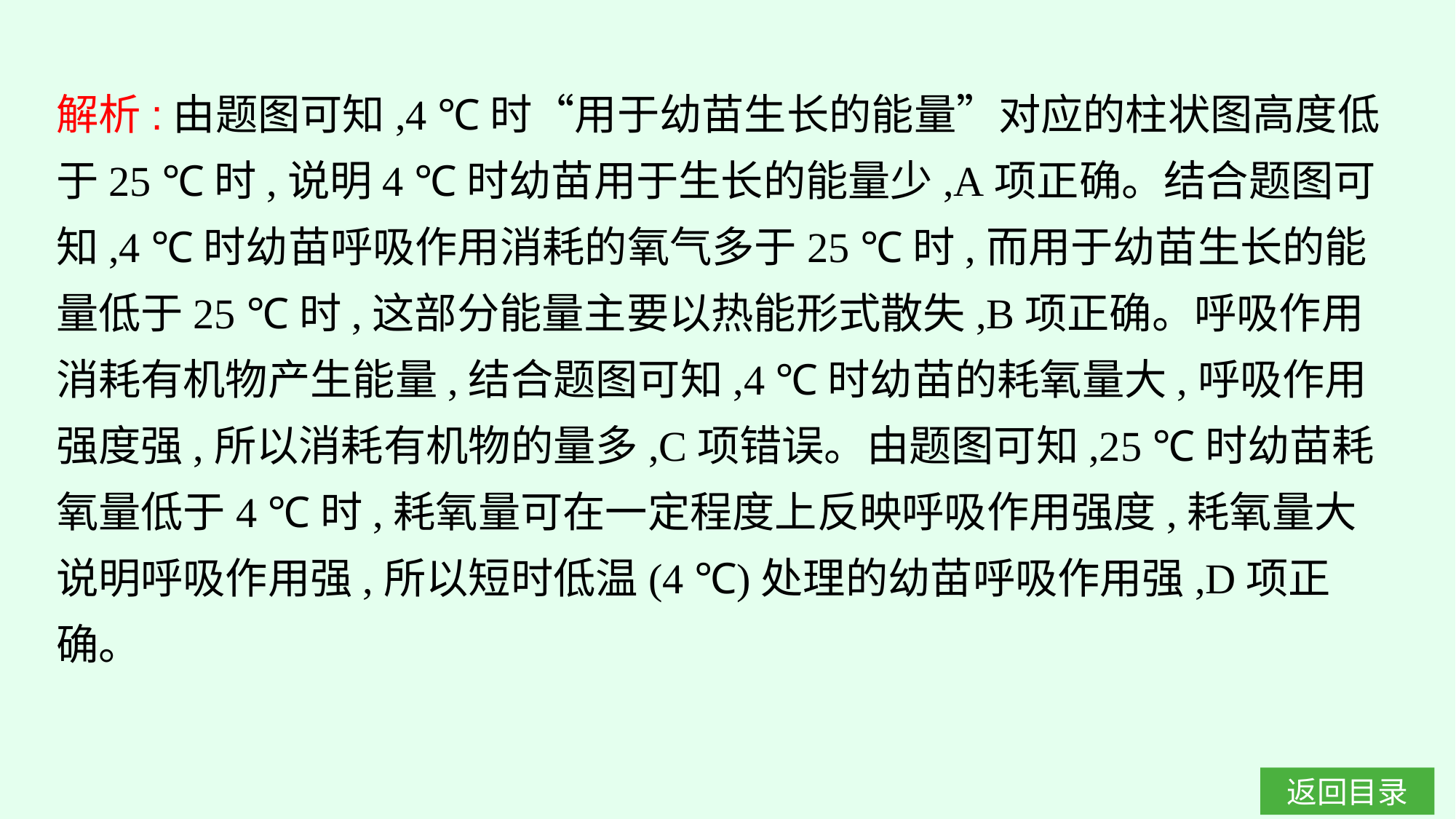

解析:由题图可知,4 ℃时“用于幼苗生长的能量”对应的柱状图高度低于25 ℃时,说明4 ℃时幼苗用于生长的能量少,A项正确。结合题图可知,4 ℃时幼苗呼吸作用消耗的氧气多于25 ℃时,而用于幼苗生长的能量低于25 ℃时,这部分能量主要以热能形式散失,B项正确。呼吸作用消耗有机物产生能量,结合题图可知,4 ℃时幼苗的耗氧量大,呼吸作用强度强,所以消耗有机物的量多,C项错误。由题图可知,25 ℃时幼苗耗氧量低于4 ℃时,耗氧量可在一定程度上反映呼吸作用强度,耗氧量大说明呼吸作用强,所以短时低温(4 ℃)处理的幼苗呼吸作用强,D项正确。